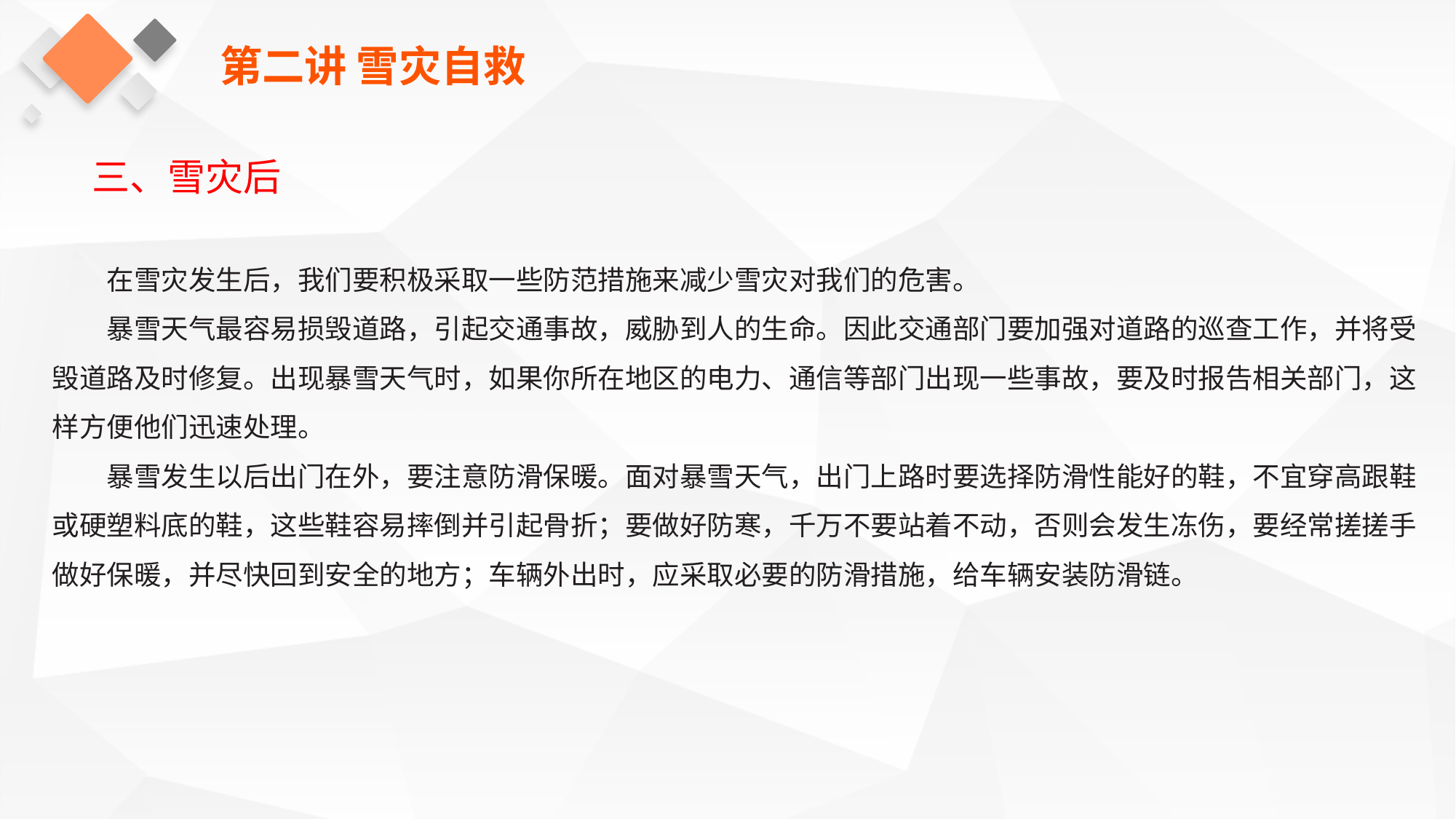

第二讲 雪灾自救

三、雪灾后
在雪灾发生后，我们要积极采取一些防范措施来减少雪灾对我们的危害。
暴雪天气最容易损毁道路，引起交通事故，威胁到人的生命。因此交通部门要加强对道路的巡查工作，并将受毁道路及时修复。出现暴雪天气时，如果你所在地区的电力、通信等部门出现一些事故，要及时报告相关部门，这样方便他们迅速处理。
暴雪发生以后出门在外，要注意防滑保暖。面对暴雪天气，出门上路时要选择防滑性能好的鞋，不宜穿高跟鞋或硬塑料底的鞋，这些鞋容易摔倒并引起骨折；要做好防寒，千万不要站着不动，否则会发生冻伤，要经常搓搓手做好保暖，并尽快回到安全的地方；车辆外出时，应采取必要的防滑措施，给车辆安装防滑链。